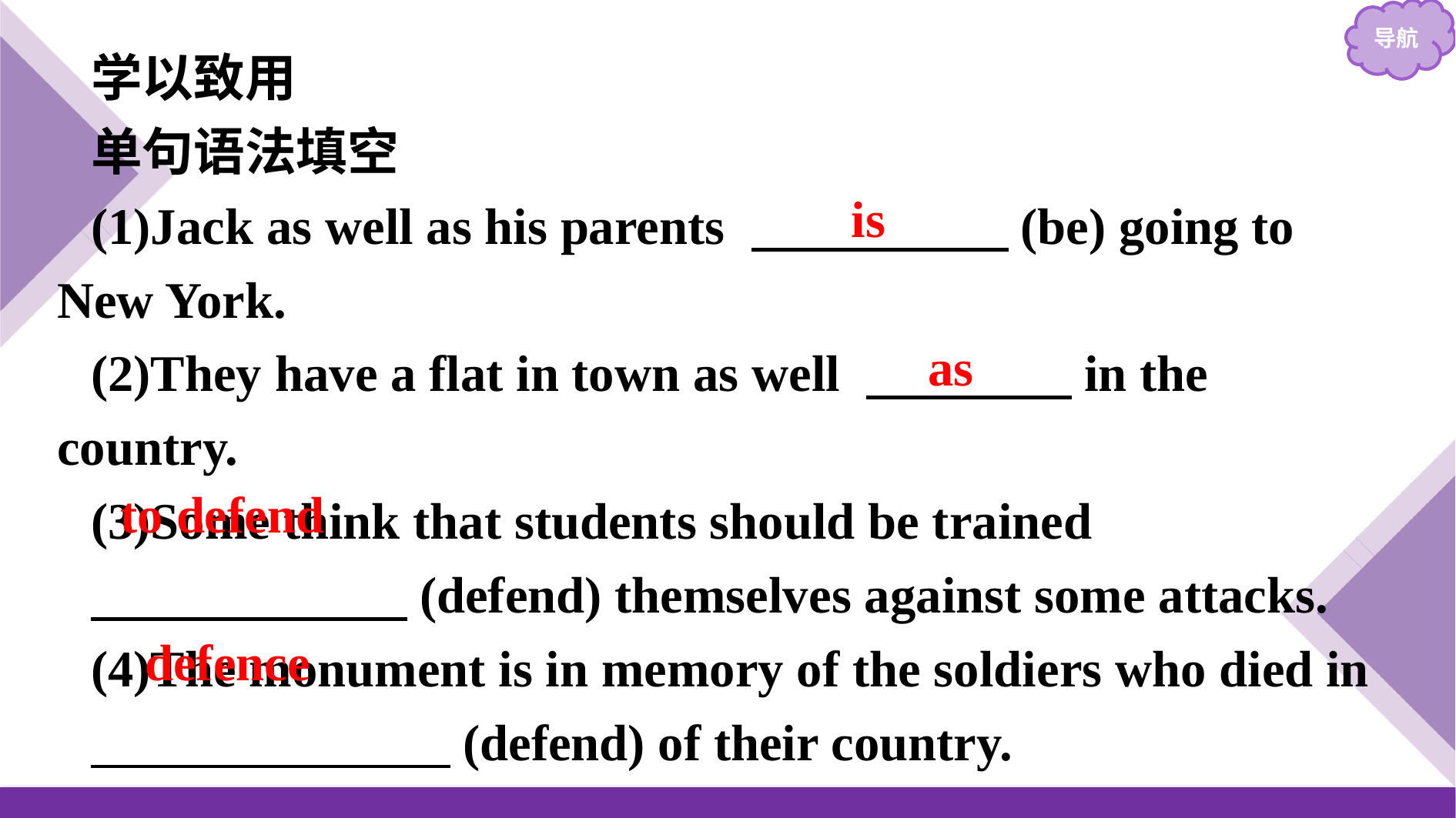

学以致用
单句语法填空
(1)Jack as well as his parents 　　　　　(be) going to New York.
(2)They have a flat in town as well 　　　　in the country.
(3)Some think that students should be trained
　　                 (defend) themselves against some attacks.
(4)The monument is in memory of the soldiers who died in
　　　　　　　(defend) of their country.
is
as
to defend
defence